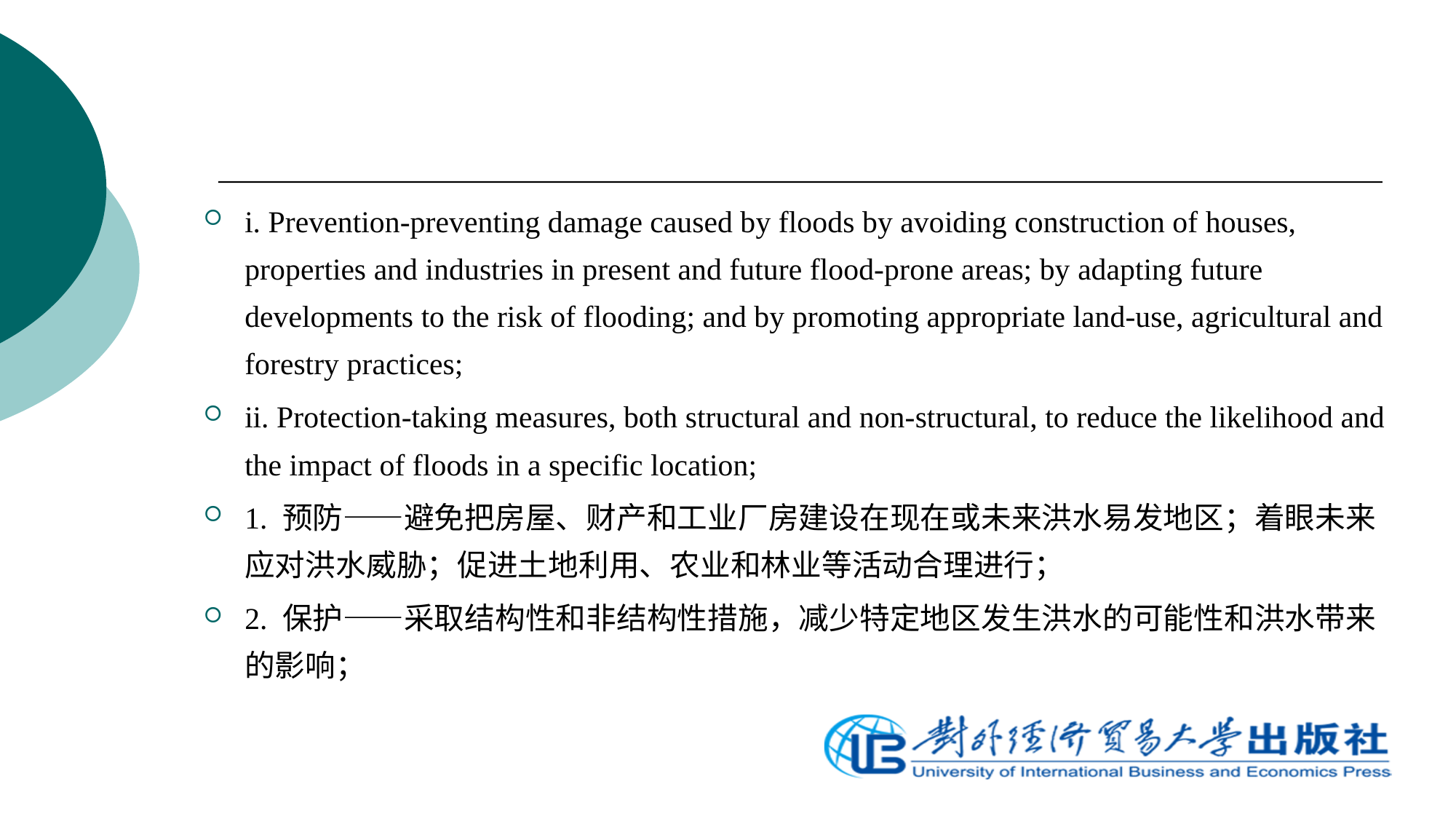

i. Prevention-preventing damage caused by floods by avoiding construction of houses, properties and industries in present and future flood-prone areas; by adapting future developments to the risk of flooding; and by promoting appropriate land-use, agricultural and forestry practices;
ii. Protection-taking measures, both structural and non-structural, to reduce the likelihood and the impact of floods in a specific location;
1. 预防——避免把房屋、财产和工业厂房建设在现在或未来洪水易发地区；着眼未来应对洪水威胁；促进土地利用、农业和林业等活动合理进行；
2. 保护——采取结构性和非结构性措施，减少特定地区发生洪水的可能性和洪水带来的影响；